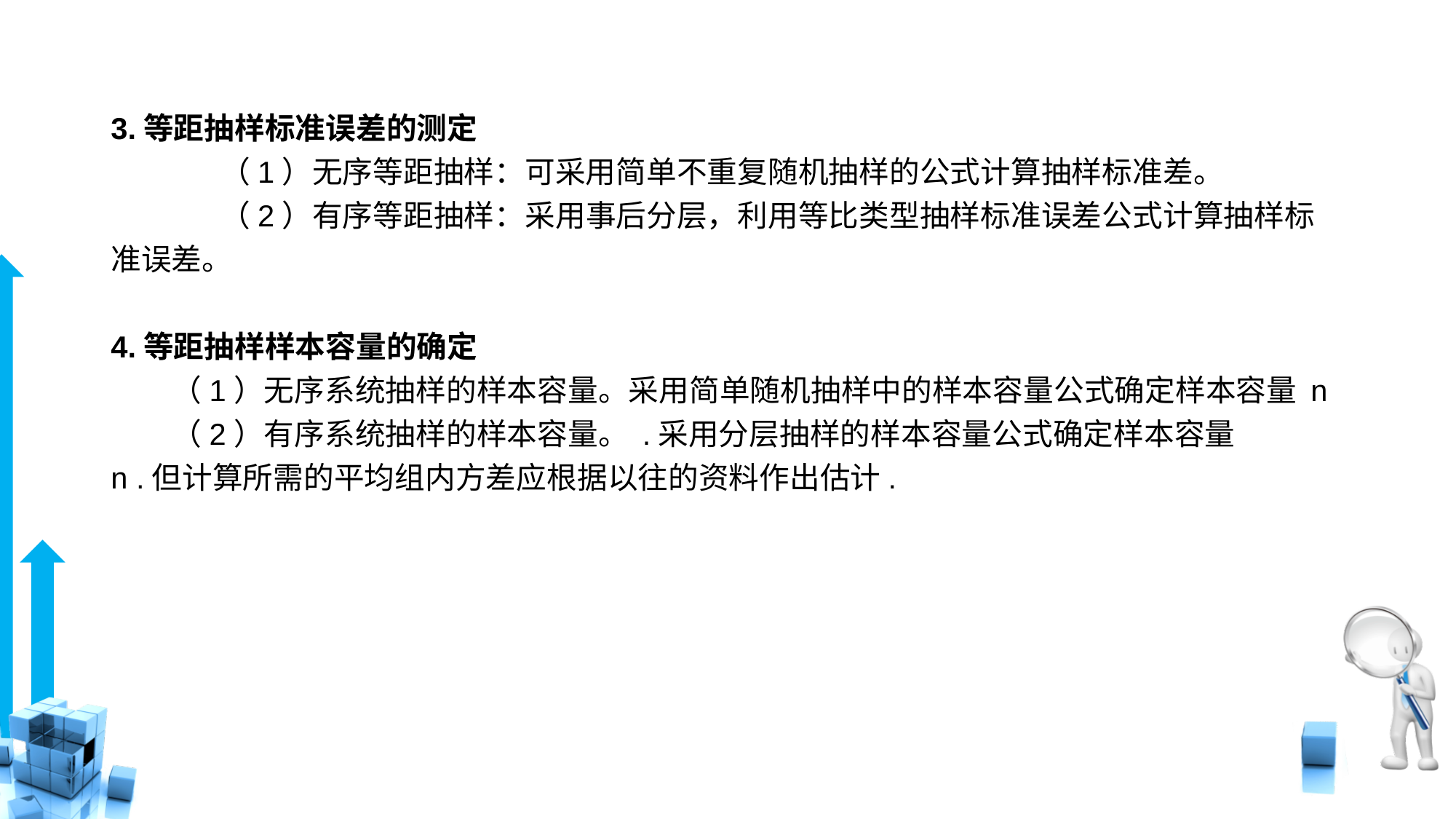

# 3.等距抽样标准误差的测定 （1）无序等距抽样：可采用简单不重复随机抽样的公式计算抽样标准差。 （2）有序等距抽样：采用事后分层，利用等比类型抽样标准误差公式计算抽样标准误差。 4.等距抽样样本容量的确定 　　（1）无序系统抽样的样本容量。采用简单随机抽样中的样本容量公式确定样本容量 n 　　（2）有序系统抽样的样本容量。 .采用分层抽样的样本容量公式确定样本容量 n .但计算所需的平均组内方差应根据以往的资料作出估计.